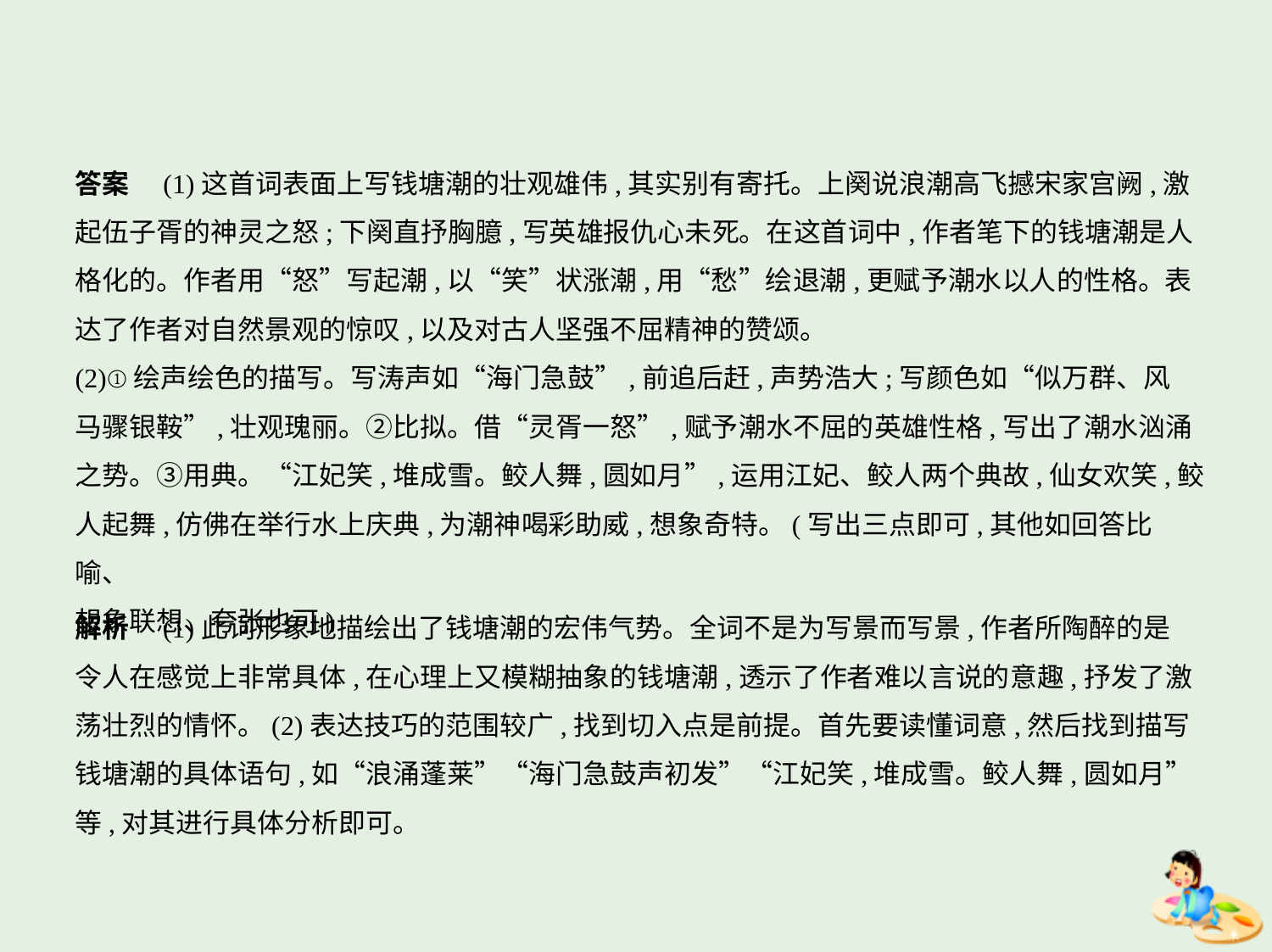

答案　(1)这首词表面上写钱塘潮的壮观雄伟,其实别有寄托。上阕说浪潮高飞撼宋家宫阙,激
起伍子胥的神灵之怒;下阕直抒胸臆,写英雄报仇心未死。在这首词中,作者笔下的钱塘潮是人
格化的。作者用“怒”写起潮,以“笑”状涨潮,用“愁”绘退潮,更赋予潮水以人的性格。表
达了作者对自然景观的惊叹,以及对古人坚强不屈精神的赞颂。
(2)①绘声绘色的描写。写涛声如“海门急鼓”,前追后赶,声势浩大;写颜色如“似万群、风
马骤银鞍”,壮观瑰丽。②比拟。借“灵胥一怒”,赋予潮水不屈的英雄性格,写出了潮水汹涌
之势。③用典。“江妃笑,堆成雪。鲛人舞,圆如月”,运用江妃、鲛人两个典故,仙女欢笑,鲛
人起舞,仿佛在举行水上庆典,为潮神喝彩助威,想象奇特。(写出三点即可,其他如回答比喻、
想象联想、夸张也可)
解析　(1)此词形象地描绘出了钱塘潮的宏伟气势。全词不是为写景而写景,作者所陶醉的是
令人在感觉上非常具体,在心理上又模糊抽象的钱塘潮,透示了作者难以言说的意趣,抒发了激
荡壮烈的情怀。(2)表达技巧的范围较广,找到切入点是前提。首先要读懂词意,然后找到描写
钱塘潮的具体语句,如“浪涌蓬莱”“海门急鼓声初发”“江妃笑,堆成雪。鲛人舞,圆如月”
等,对其进行具体分析即可。